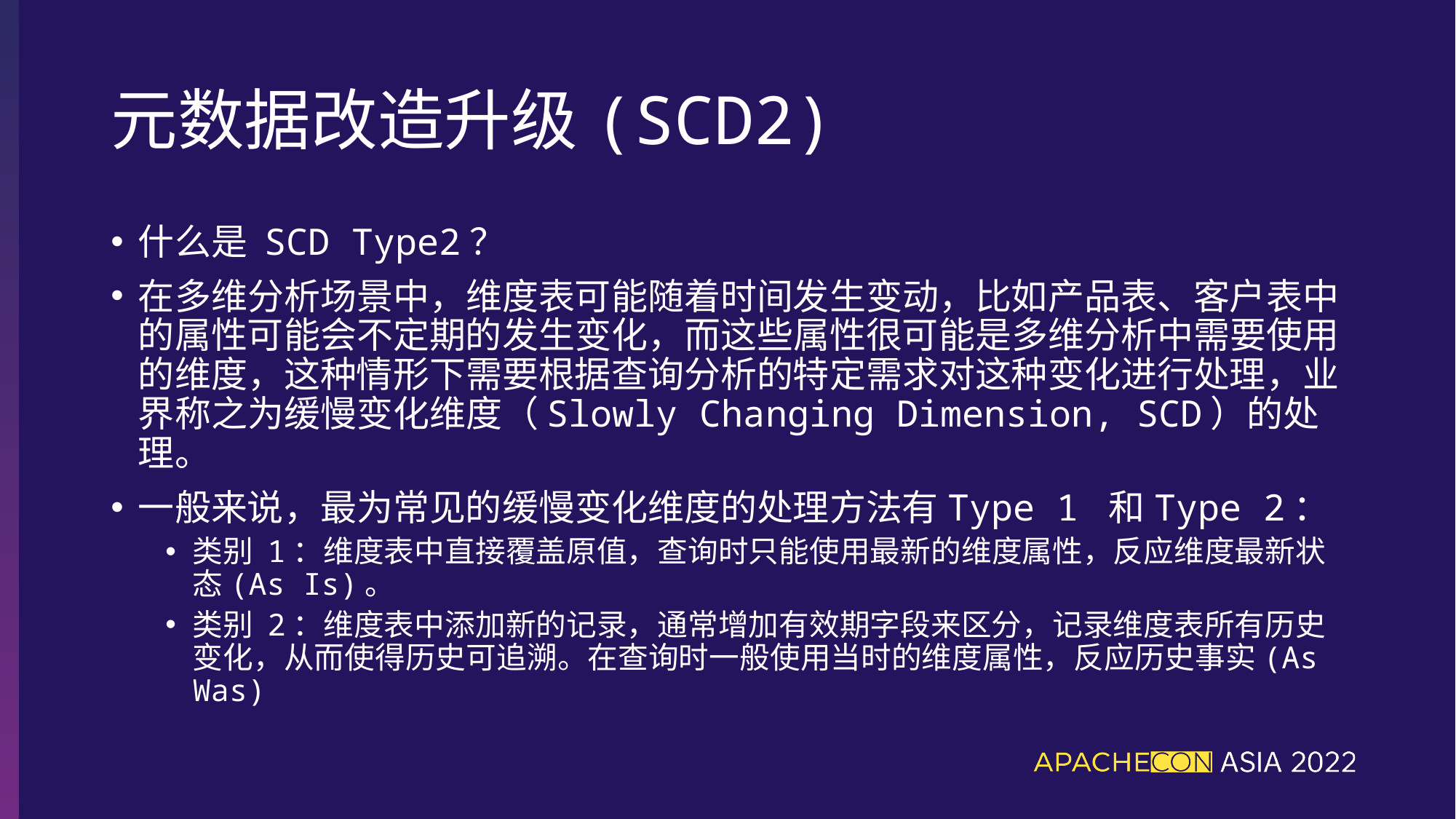

# 元数据改造升级(SCD2)
什么是 SCD Type2？
在多维分析场景中，维度表可能随着时间发生变动，比如产品表、客户表中的属性可能会不定期的发生变化，而这些属性很可能是多维分析中需要使用的维度，这种情形下需要根据查询分析的特定需求对这种变化进行处理，业界称之为缓慢变化维度（Slowly Changing Dimension, SCD）的处理。
一般来说，最为常见的缓慢变化维度的处理方法有Type 1 和Type 2：
类别 1：维度表中直接覆盖原值，查询时只能使用最新的维度属性，反应维度最新状态(As Is)。
类别 2：维度表中添加新的记录，通常增加有效期字段来区分，记录维度表所有历史变化，从而使得历史可追溯。在查询时一般使用当时的维度属性，反应历史事实(As Was)